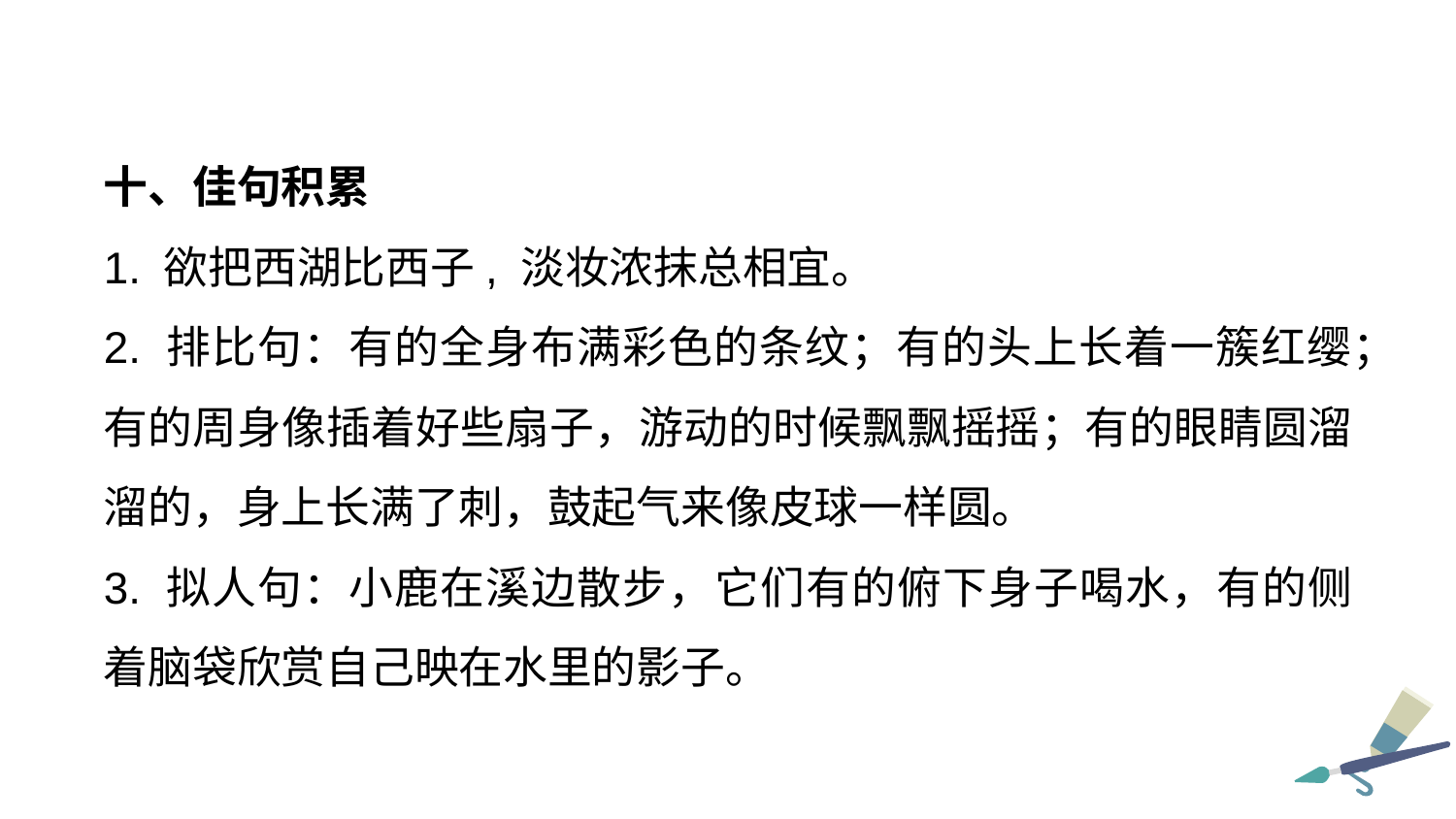

十、佳句积累
1. 欲把西湖比西子, 淡妆浓抹总相宜。
2. 排比句：有的全身布满彩色的条纹；有的头上长着一簇红缨；有的周身像插着好些扇子，游动的时候飘飘摇摇；有的眼睛圆溜溜的，身上长满了刺，鼓起气来像皮球一样圆。
3. 拟人句：小鹿在溪边散步，它们有的俯下身子喝水，有的侧着脑袋欣赏自己映在水里的影子。